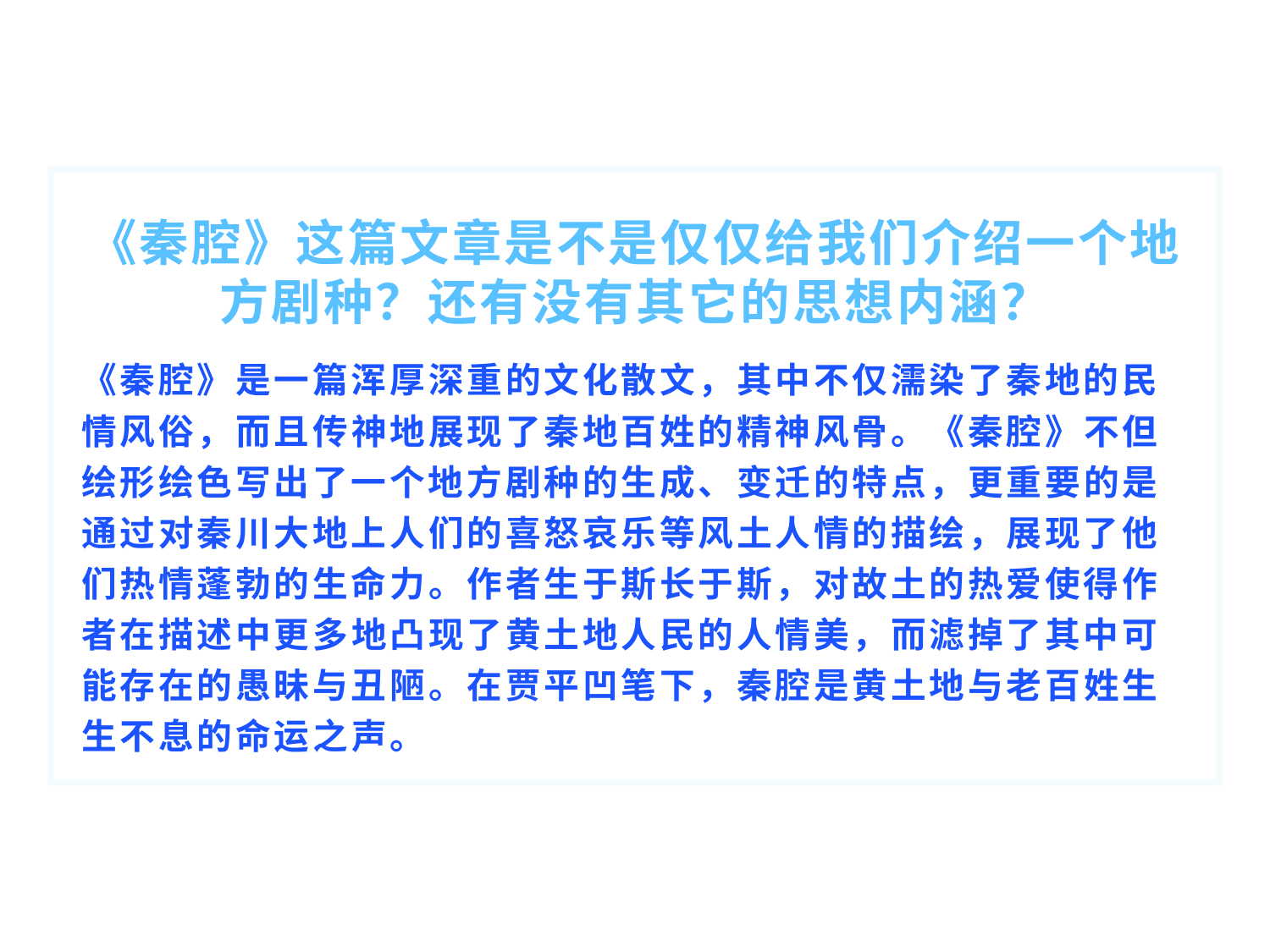

《秦腔》这篇文章是不是仅仅给我们介绍一个地方剧种？还有没有其它的思想内涵？
《秦腔》是一篇浑厚深重的文化散文，其中不仅濡染了秦地的民情风俗，而且传神地展现了秦地百姓的精神风骨。《秦腔》不但绘形绘色写出了一个地方剧种的生成、变迁的特点，更重要的是通过对秦川大地上人们的喜怒哀乐等风土人情的描绘，展现了他们热情蓬勃的生命力。作者生于斯长于斯，对故土的热爱使得作者在描述中更多地凸现了黄土地人民的人情美，而滤掉了其中可能存在的愚昧与丑陋。在贾平凹笔下，秦腔是黄土地与老百姓生生不息的命运之声。